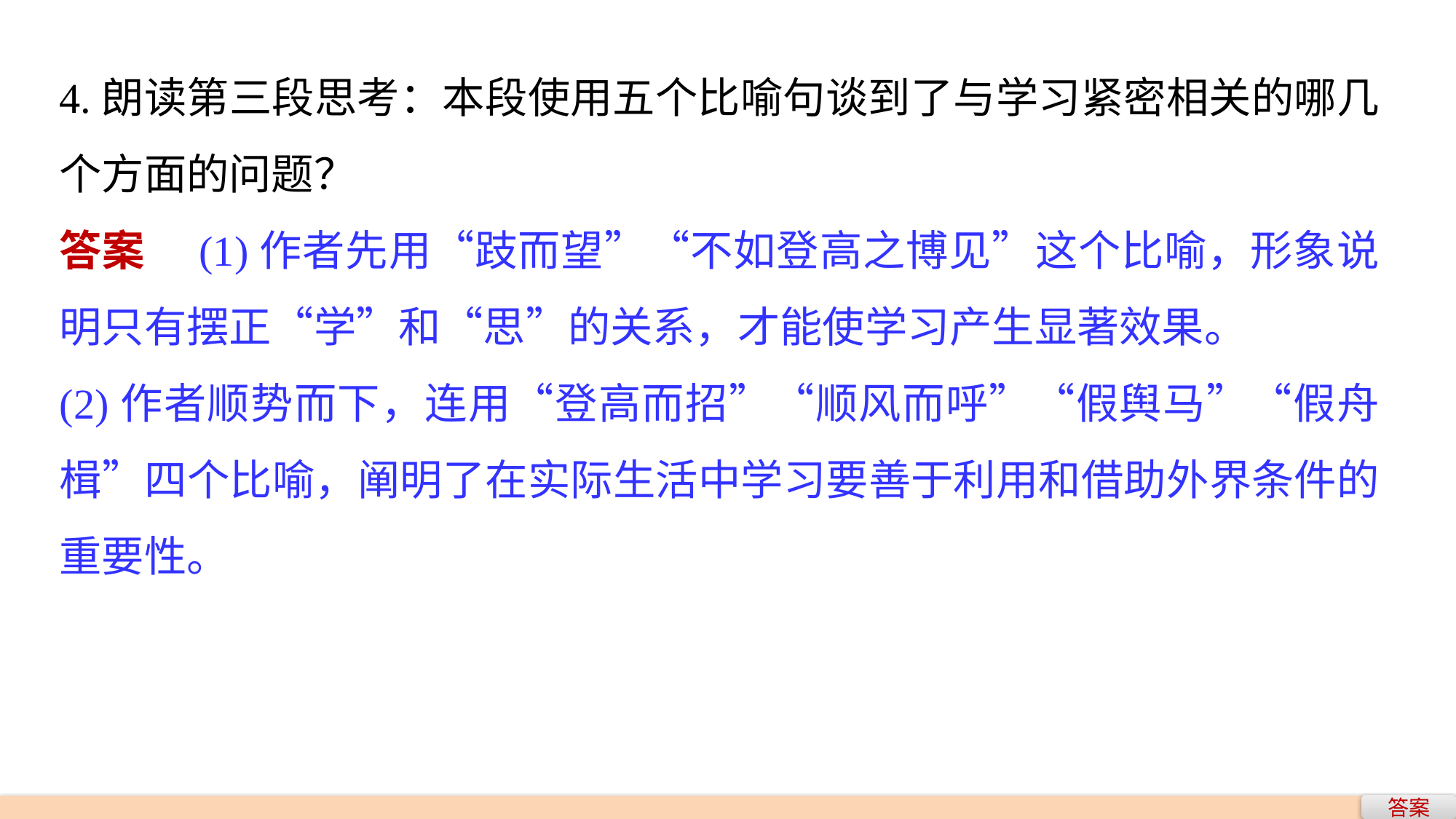

4.朗读第三段思考：本段使用五个比喻句谈到了与学习紧密相关的哪几个方面的问题？
答案　(1)作者先用“跂而望”“不如登高之博见”这个比喻，形象说明只有摆正“学”和“思”的关系，才能使学习产生显著效果。
(2)作者顺势而下，连用“登高而招”“顺风而呼”“假舆马”“假舟楫”四个比喻，阐明了在实际生活中学习要善于利用和借助外界条件的重要性。
答案